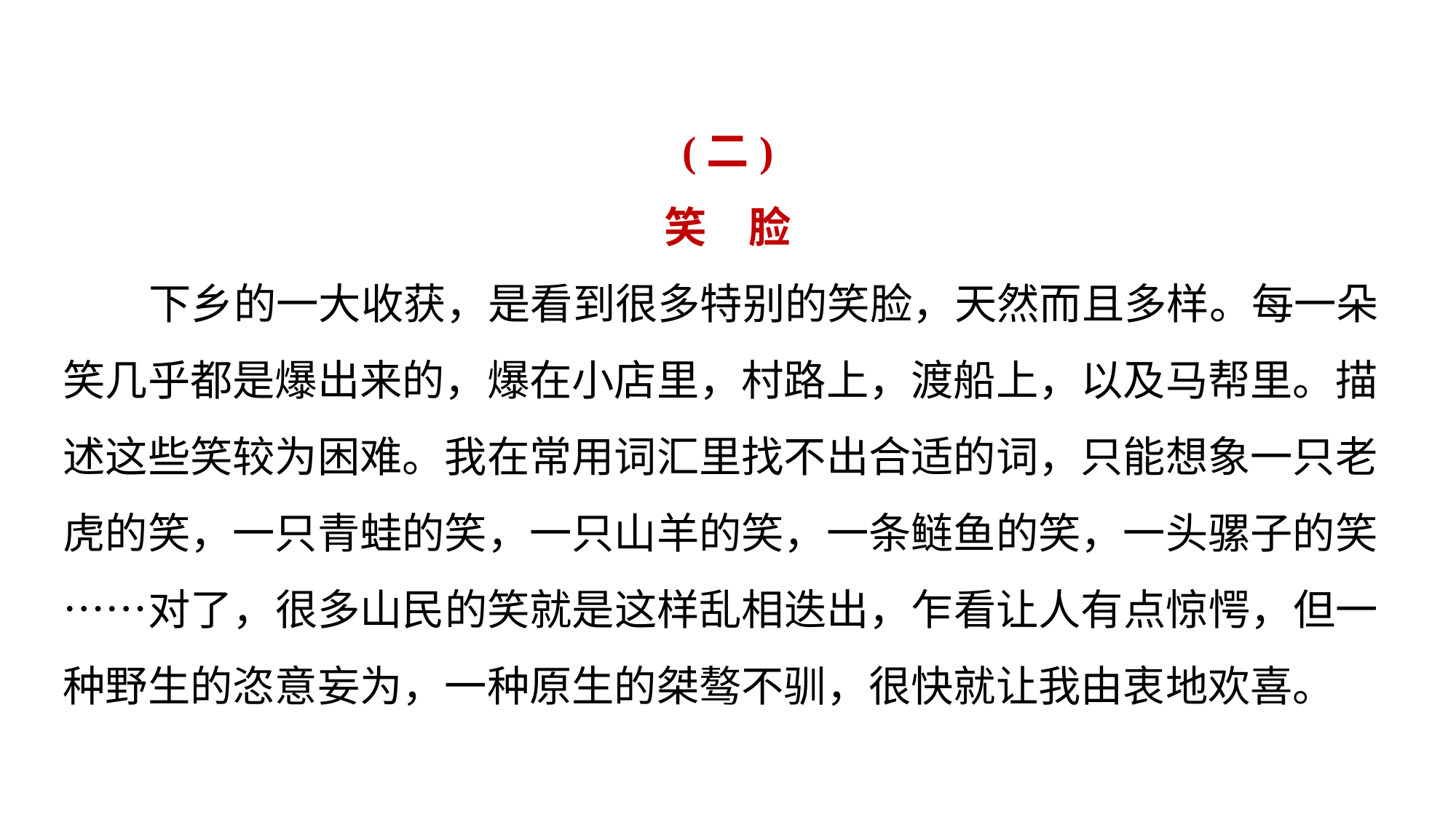

(二)
笑　脸
下乡的一大收获，是看到很多特别的笑脸，天然而且多样。每一朵笑几乎都是爆出来的，爆在小店里，村路上，渡船上，以及马帮里。描述这些笑较为困难。我在常用词汇里找不出合适的词，只能想象一只老虎的笑，一只青蛙的笑，一只山羊的笑，一条鲢鱼的笑，一头骡子的笑……对了，很多山民的笑就是这样乱相迭出，乍看让人有点惊愕，但一种野生的恣意妄为，一种原生的桀骜不驯，很快就让我由衷地欢喜。